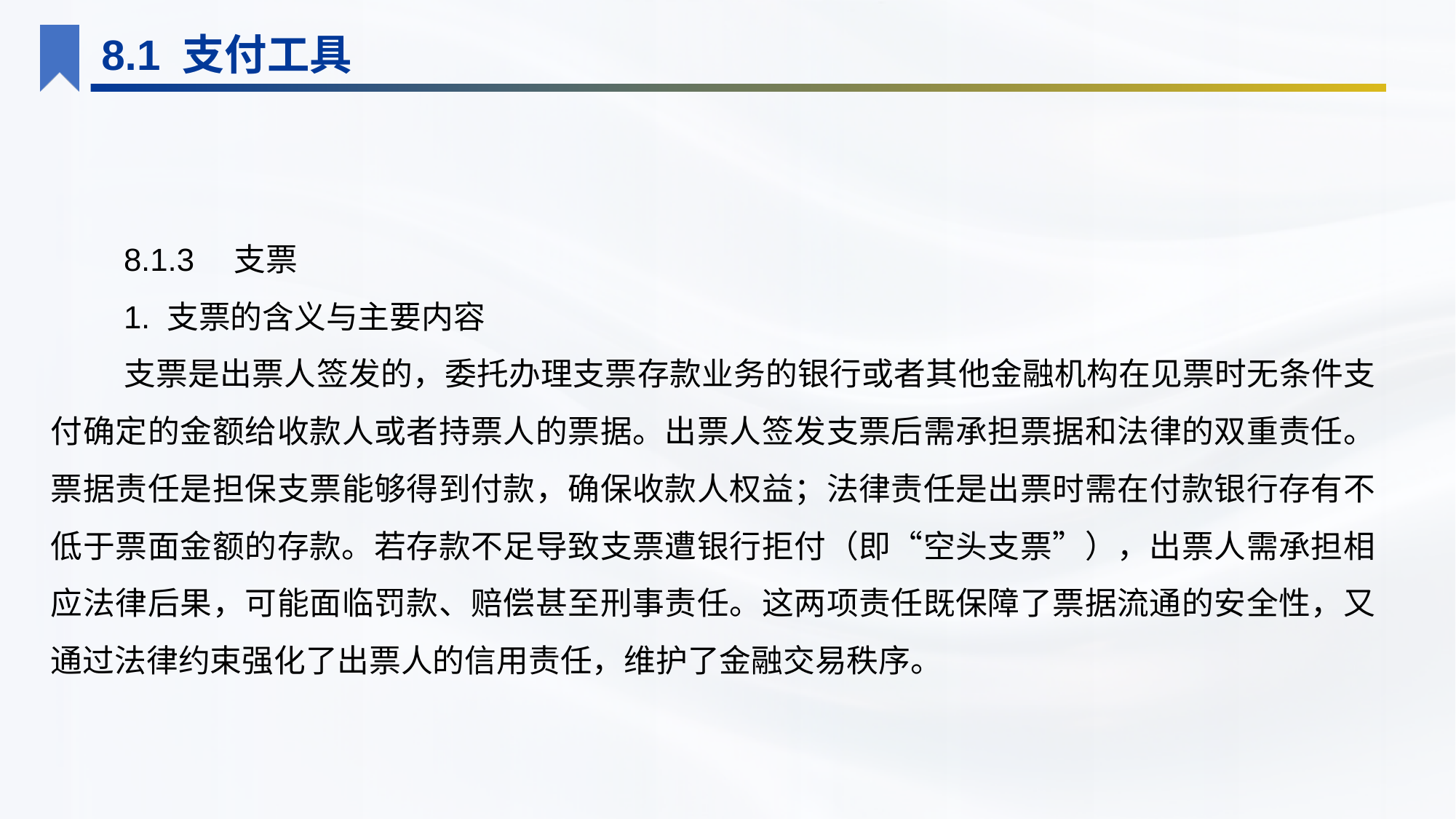

8.1 支付工具
8.1.3　支票
1. 支票的含义与主要内容
支票是出票人签发的，委托办理支票存款业务的银行或者其他金融机构在见票时无条件支付确定的金额给收款人或者持票人的票据。出票人签发支票后需承担票据和法律的双重责任。票据责任是担保支票能够得到付款，确保收款人权益；法律责任是出票时需在付款银行存有不低于票面金额的存款。若存款不足导致支票遭银行拒付（即“空头支票”），出票人需承担相应法律后果，可能面临罚款、赔偿甚至刑事责任。这两项责任既保障了票据流通的安全性，又通过法律约束强化了出票人的信用责任，维护了金融交易秩序。